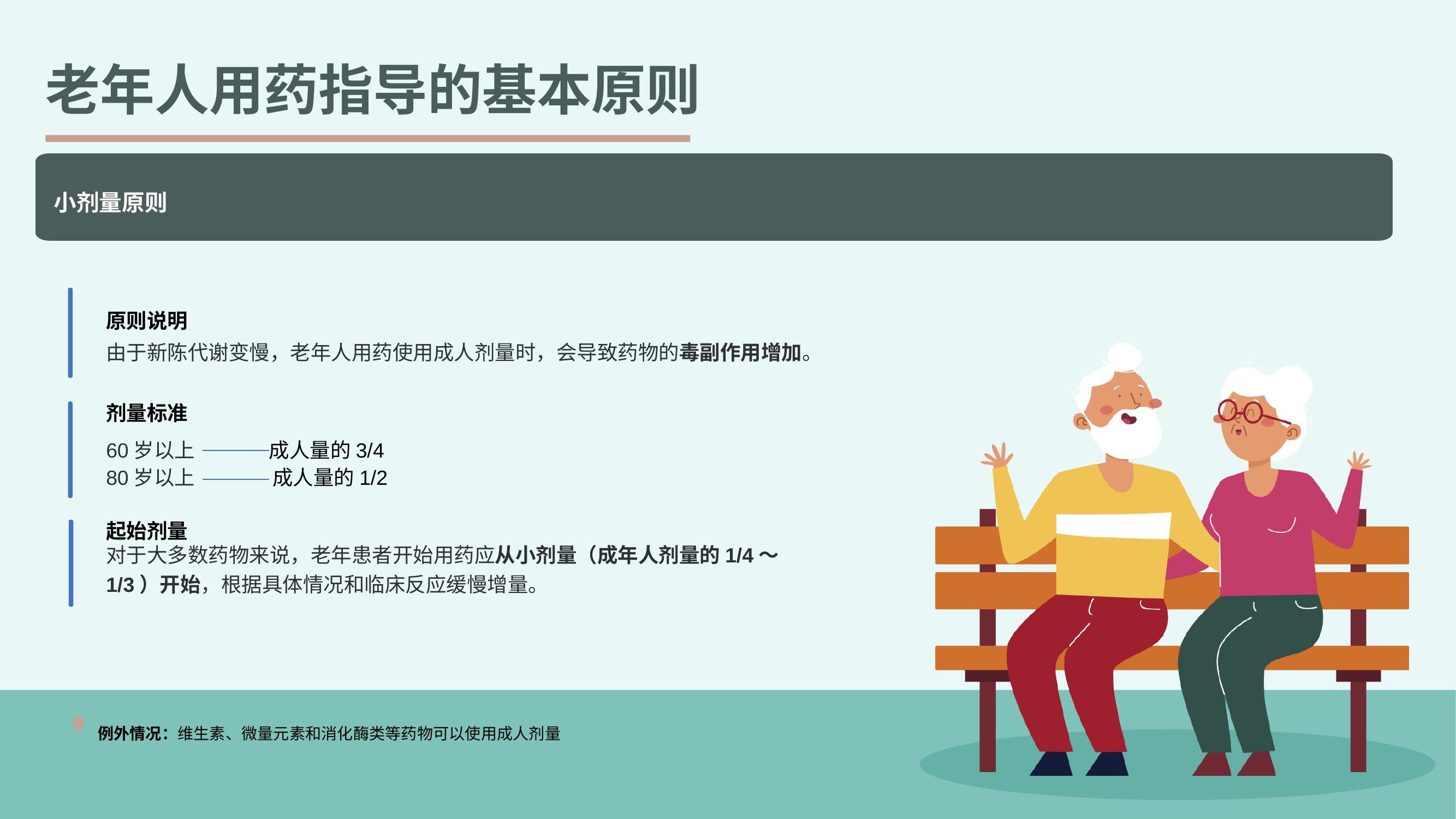

老年人用药指导的基本原则

小剂量原则

原则说明
由于新陈代谢变慢，老年人用药使用成人剂量时，会导致药物的毒副作用增加。
剂量标准

60岁以上
成人量的3/4
80岁以上
成人量的1/2
起始剂量

对于大多数药物来说，老年患者开始用药应从小剂量（成年人剂量的1/4～1/3）开始，根据具体情况和临床反应缓慢增量。

例外情况：维生素、微量元素和消化酶类等药物可以使用成人剂量